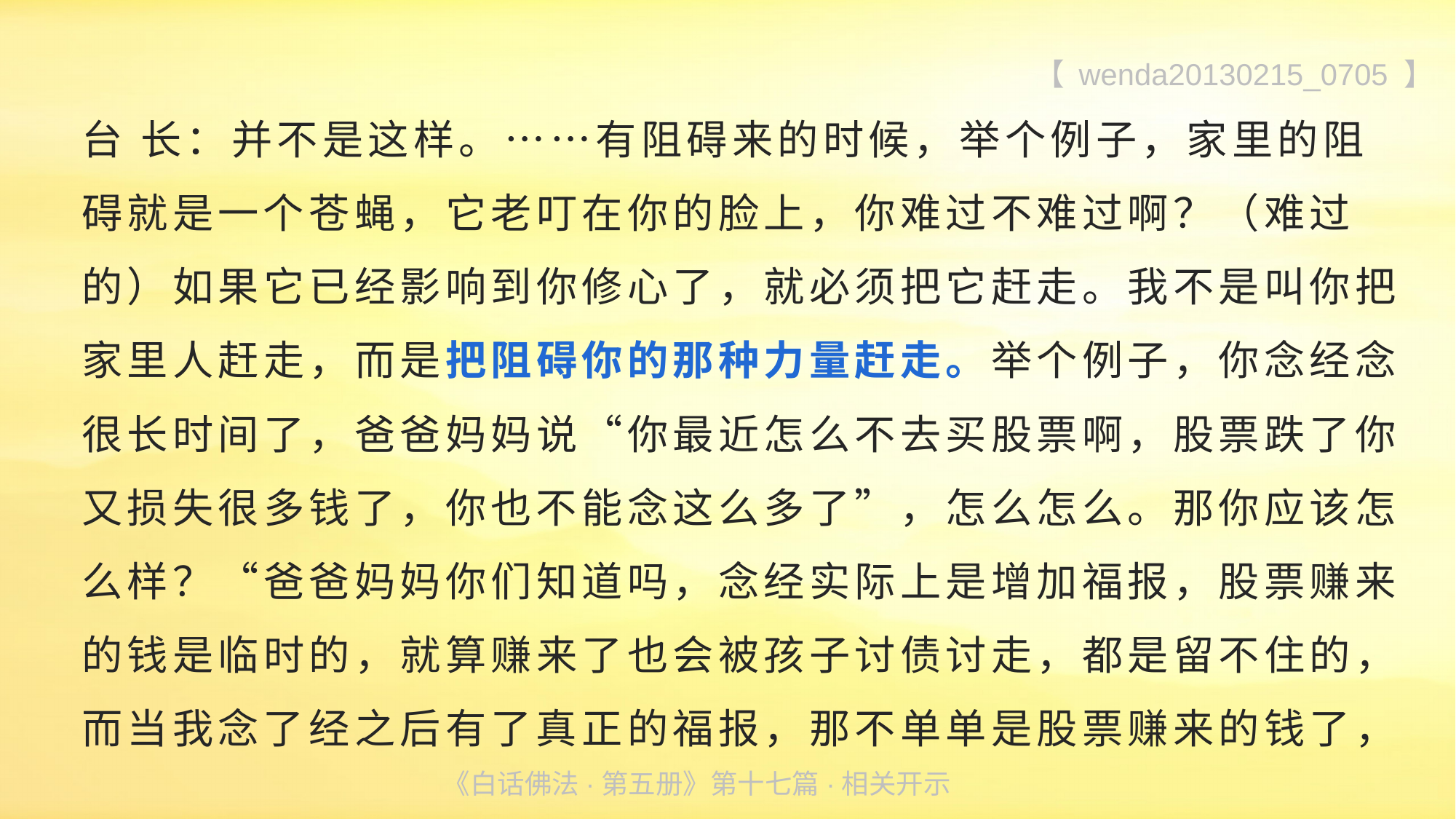

【 wenda20130215_0705 】
台 长：并不是这样。……有阻碍来的时候，举个例子，家里的阻碍就是一个苍蝇，它老叮在你的脸上，你难过不难过啊？（难过的）如果它已经影响到你修心了，就必须把它赶走。我不是叫你把家里人赶走，而是把阻碍你的那种力量赶走。举个例子，你念经念很长时间了，爸爸妈妈说“你最近怎么不去买股票啊，股票跌了你又损失很多钱了，你也不能念这么多了”，怎么怎么。那你应该怎么样？“爸爸妈妈你们知道吗，念经实际上是增加福报，股票赚来的钱是临时的，就算赚来了也会被孩子讨债讨走，都是留不住的，而当我念了经之后有了真正的福报，那不单单是股票赚来的钱了，
《白话佛法·第五册》第十七篇·相关开示